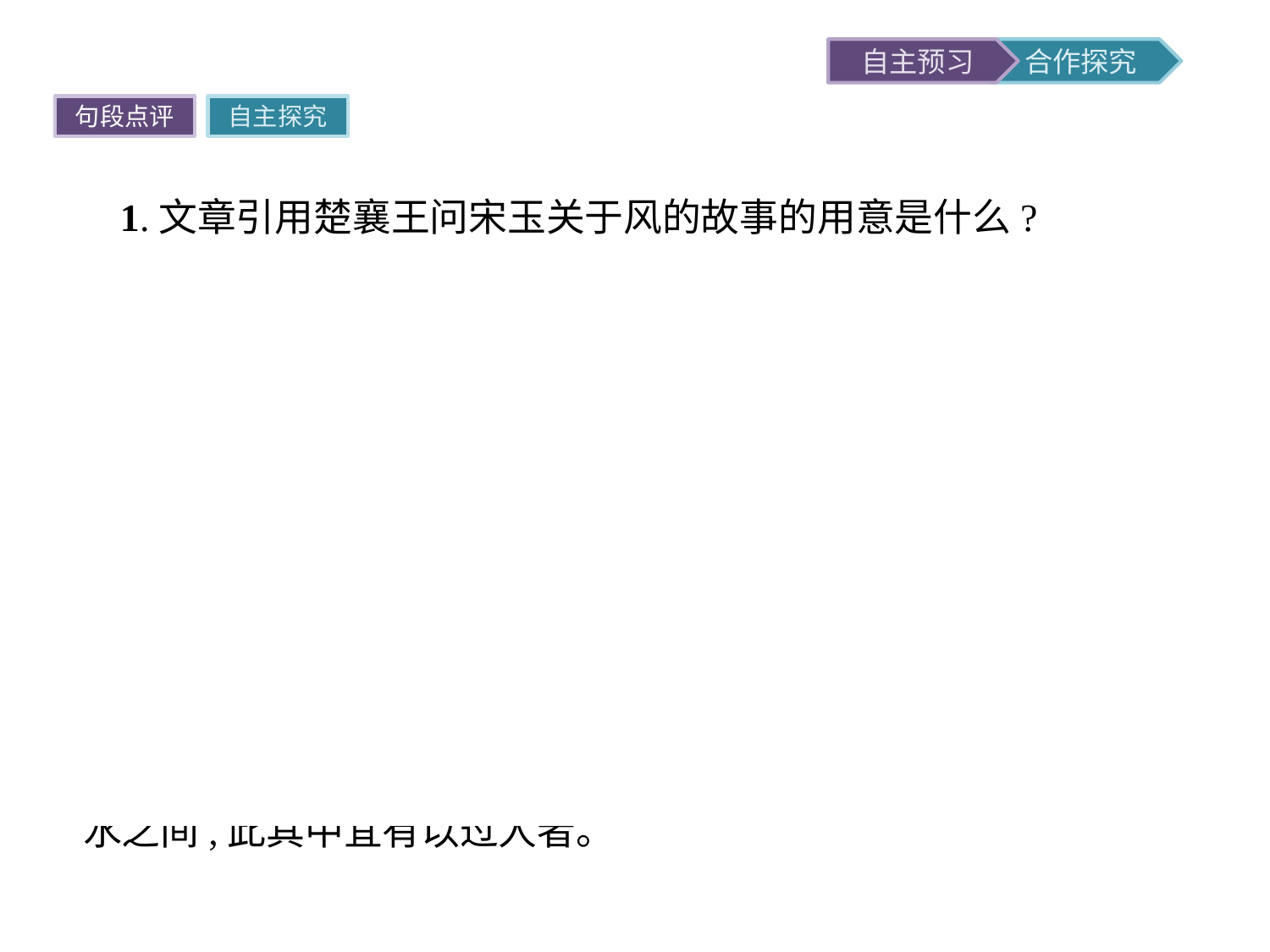

句段点评
自主探究
1.文章引用楚襄王问宋玉关于风的故事的用意是什么?
提示作者以此为正面议论的起笔,是颇有深意的。楚襄王登上兰台,享受到清风的快意,发出了“快哉,此风!寡人所与庶人共者耶”这个幼稚而又荒唐的疑问。宋玉因势利导,回答得很妙。作者说:“玉之言,盖有讽焉。”寓意在借风之雌雄来说明人间之不平等。风无雌雄之异,而人有遇、不遇之变;楚襄王认为是快乐,而庶人则认为是忧患,这是人之地位境遇不同,所产生的不同感觉。故事之后,文章深追一步,作反常的推论:士人活在世上,假若他的心中不得意,到什么地方也是忧愁的;假使他心中坦荡,不因外界事物而伤害他的情绪,到什么地方也是快活的。因而文章推出新的结论:“今张君不以谪为患,窃会计之余功,而自放山水之间,此其中宜有以过人者。”